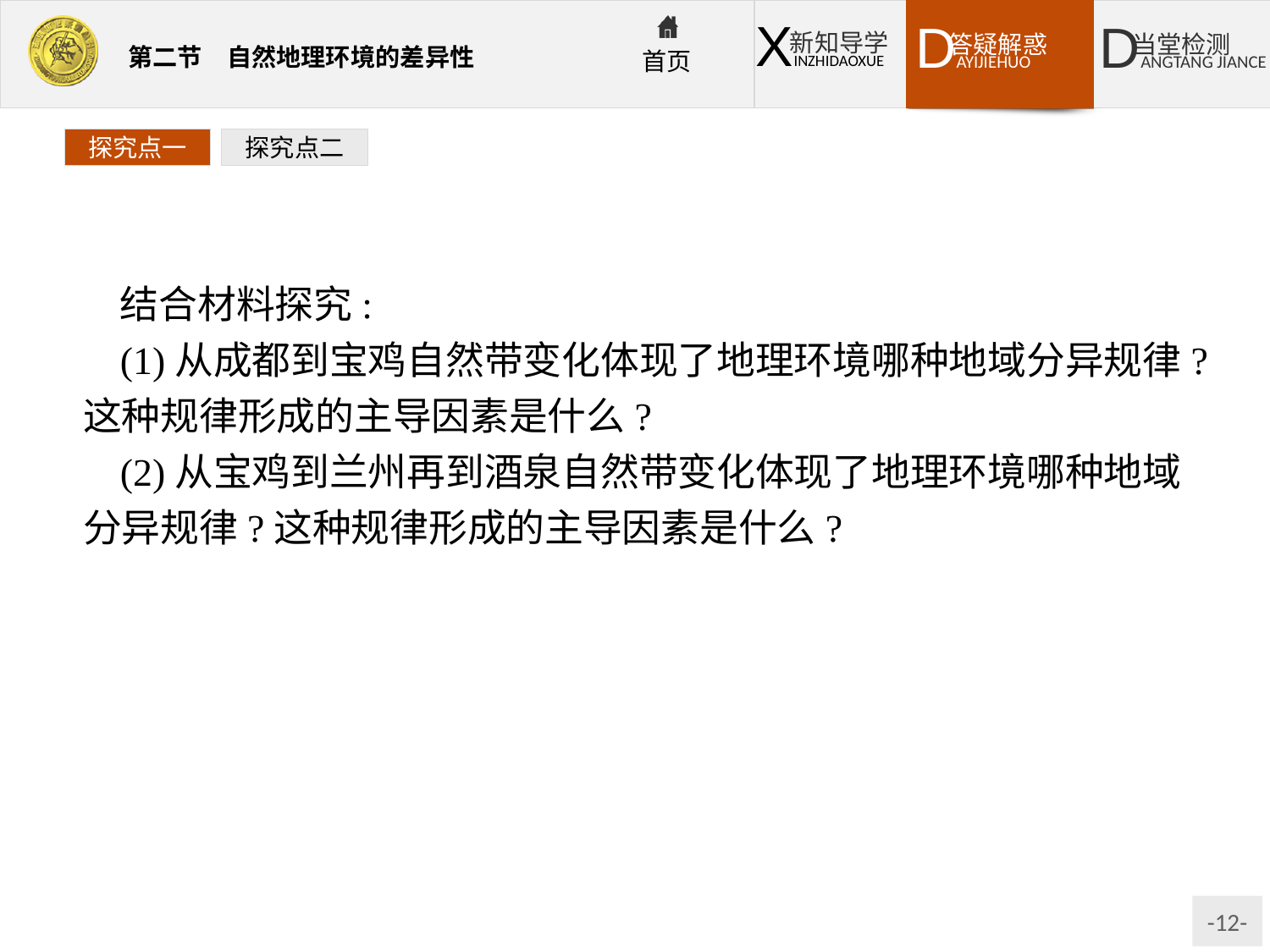

探究点一
探究点二
结合材料探究:
(1)从成都到宝鸡自然带变化体现了地理环境哪种地域分异规律?这种规律形成的主导因素是什么?
(2)从宝鸡到兰州再到酒泉自然带变化体现了地理环境哪种地域分异规律?这种规律形成的主导因素是什么?
提示:(1)体现了由赤道到两极的地域分异规律,其主导因素是热量。
(2)体现了从沿海向内陆的地域分异规律,其主导因素是水分。